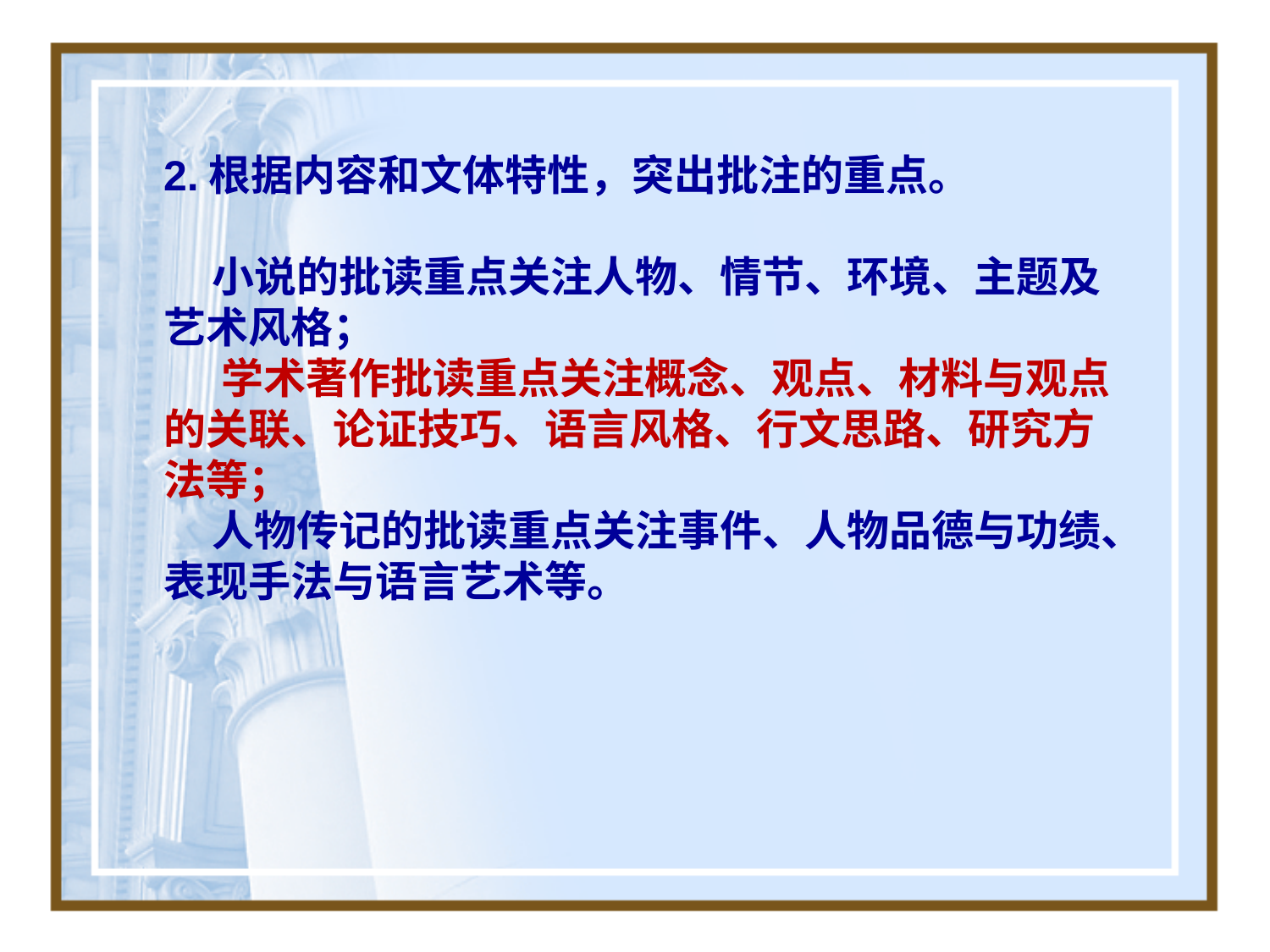

2.根据内容和文体特性，突出批注的重点。

    小说的批读重点关注人物、情节、环境、主题及艺术风格；
     学术著作批读重点关注概念、观点、材料与观点的关联、论证技巧、语言风格、行文思路、研究方法等；
    人物传记的批读重点关注事件、人物品德与功绩、表现手法与语言艺术等。